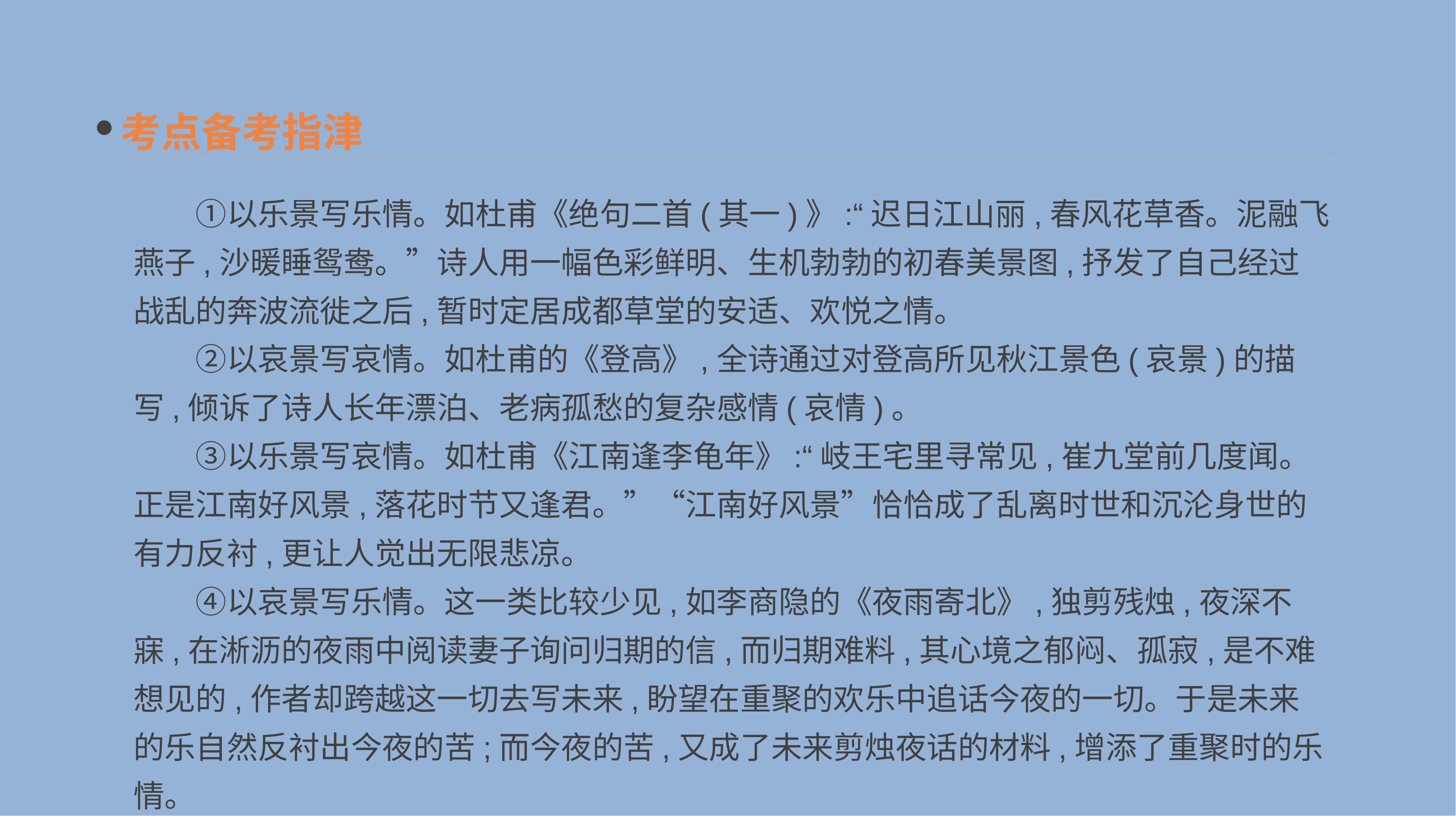

考点备考指津

　　①以乐景写乐情。如杜甫《绝句二首(其一)》:“迟日江山丽,春风花草香。泥融飞燕子,沙暖睡鸳鸯。”诗人用一幅色彩鲜明、生机勃勃的初春美景图,抒发了自己经过战乱的奔波流徙之后,暂时定居成都草堂的安适、欢悦之情。
　　②以哀景写哀情。如杜甫的《登高》,全诗通过对登高所见秋江景色(哀景)的描写,倾诉了诗人长年漂泊、老病孤愁的复杂感情(哀情)。
　　③以乐景写哀情。如杜甫《江南逢李龟年》:“岐王宅里寻常见,崔九堂前几度闻。正是江南好风景,落花时节又逢君。”“江南好风景”恰恰成了乱离时世和沉沦身世的有力反衬,更让人觉出无限悲凉。
　　④以哀景写乐情。这一类比较少见,如李商隐的《夜雨寄北》,独剪残烛,夜深不寐,在淅沥的夜雨中阅读妻子询问归期的信,而归期难料,其心境之郁闷、孤寂,是不难想见的,作者却跨越这一切去写未来,盼望在重聚的欢乐中追话今夜的一切。于是未来的乐自然反衬出今夜的苦;而今夜的苦,又成了未来剪烛夜话的材料,增添了重聚时的乐情。